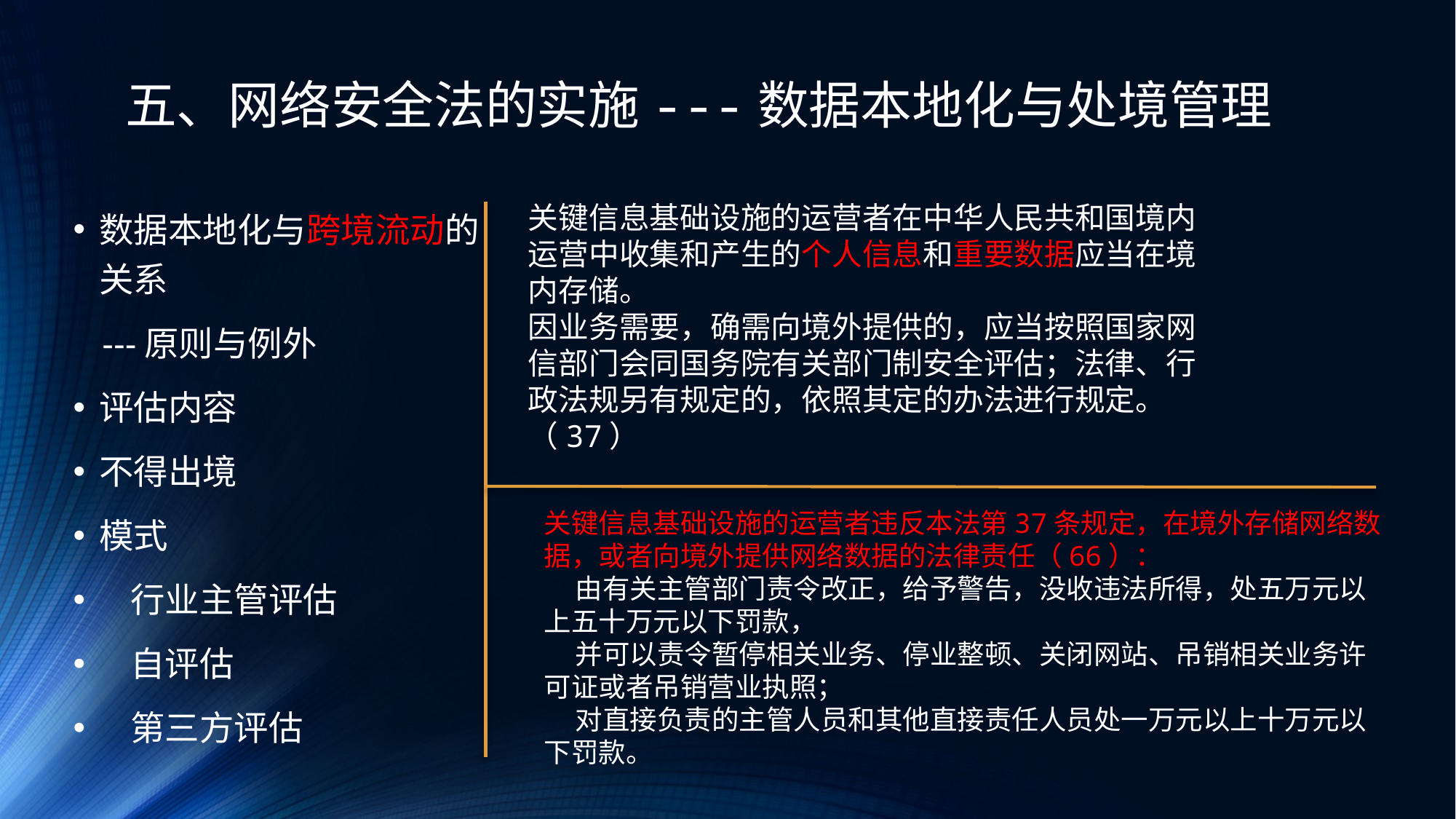

# 五、网络安全法的实施---数据本地化与处境管理
关键信息基础设施的运营者在中华人民共和国境内运营中收集和产生的个人信息和重要数据应当在境内存储。
因业务需要，确需向境外提供的，应当按照国家网信部门会同国务院有关部门制安全评估；法律、行政法规另有规定的，依照其定的办法进行规定。（37）
数据本地化与跨境流动的关系
   ---原则与例外
评估内容
不得出境
模式
   行业主管评估
   自评估
   第三方评估
关键信息基础设施的运营者违反本法第37条规定，在境外存储网络数据，或者向境外提供网络数据的法律责任（66）：
    由有关主管部门责令改正，给予警告，没收违法所得，处五万元以上五十万元以下罚款，
    并可以责令暂停相关业务、停业整顿、关闭网站、吊销相关业务许可证或者吊销营业执照；
    对直接负责的主管人员和其他直接责任人员处一万元以上十万元以下罚款。